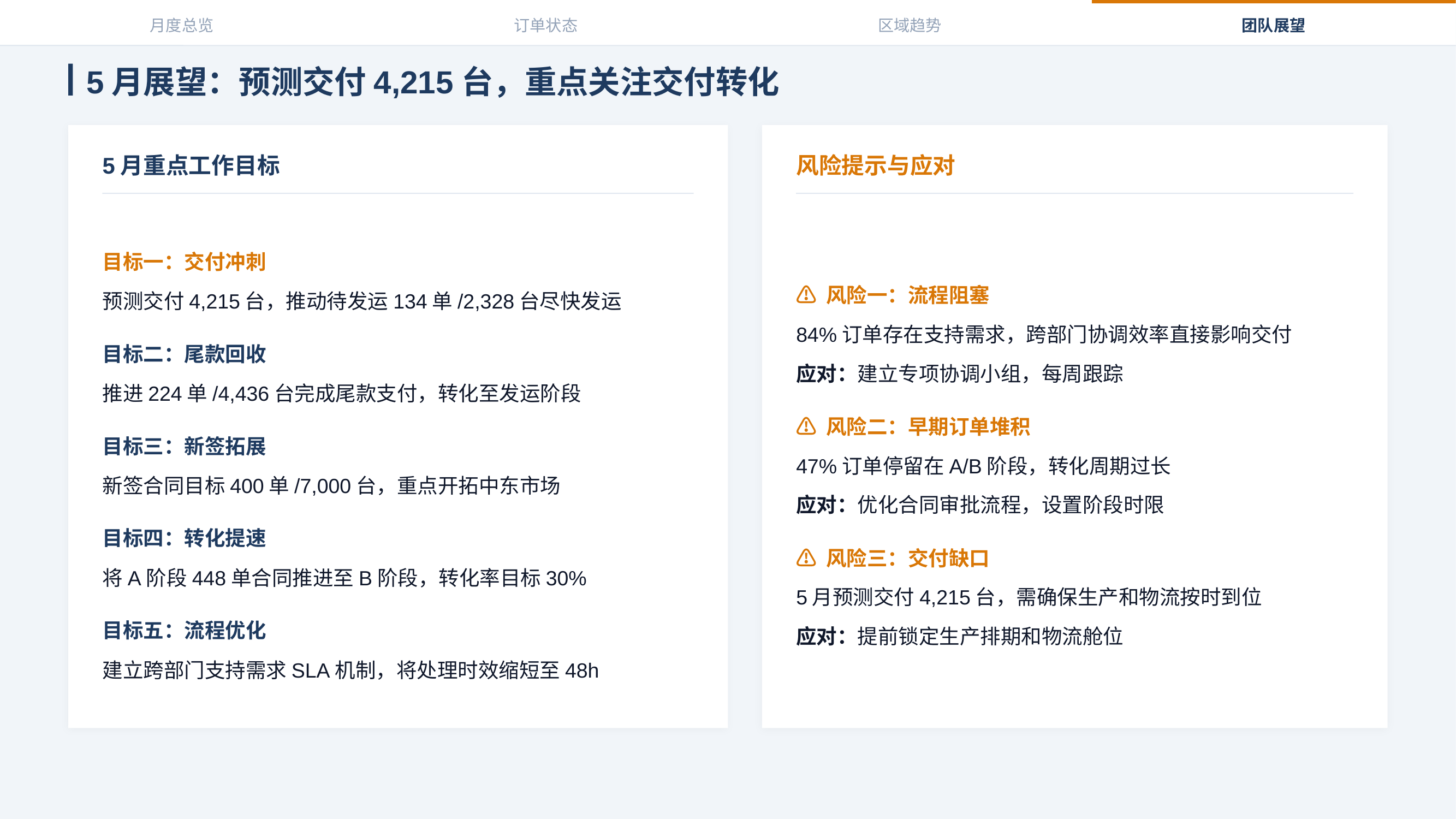

月度总览
订单状态
区域趋势
团队展望

5月展望：预测交付4,215台，重点关注交付转化

5月重点工作目标
风险提示与应对

目标一：交付冲刺
预测交付4,215台，推动待发运134单/2,328台尽快发运
目标二：尾款回收
推进224单/4,436台完成尾款支付，转化至发运阶段
目标三：新签拓展
新签合同目标400单/7,000台，重点开拓中东市场
目标四：转化提速
将A阶段448单合同推进至B阶段，转化率目标30%
目标五：流程优化
建立跨部门支持需求SLA机制，将处理时效缩短至48h
⚠ 风险一：流程阻塞
84%订单存在支持需求，跨部门协调效率直接影响交付
应对：建立专项协调小组，每周跟踪
⚠ 风险二：早期订单堆积
47%订单停留在A/B阶段，转化周期过长
应对：优化合同审批流程，设置阶段时限
⚠ 风险三：交付缺口
5月预测交付4,215台，需确保生产和物流按时到位
应对：提前锁定生产排期和物流舱位